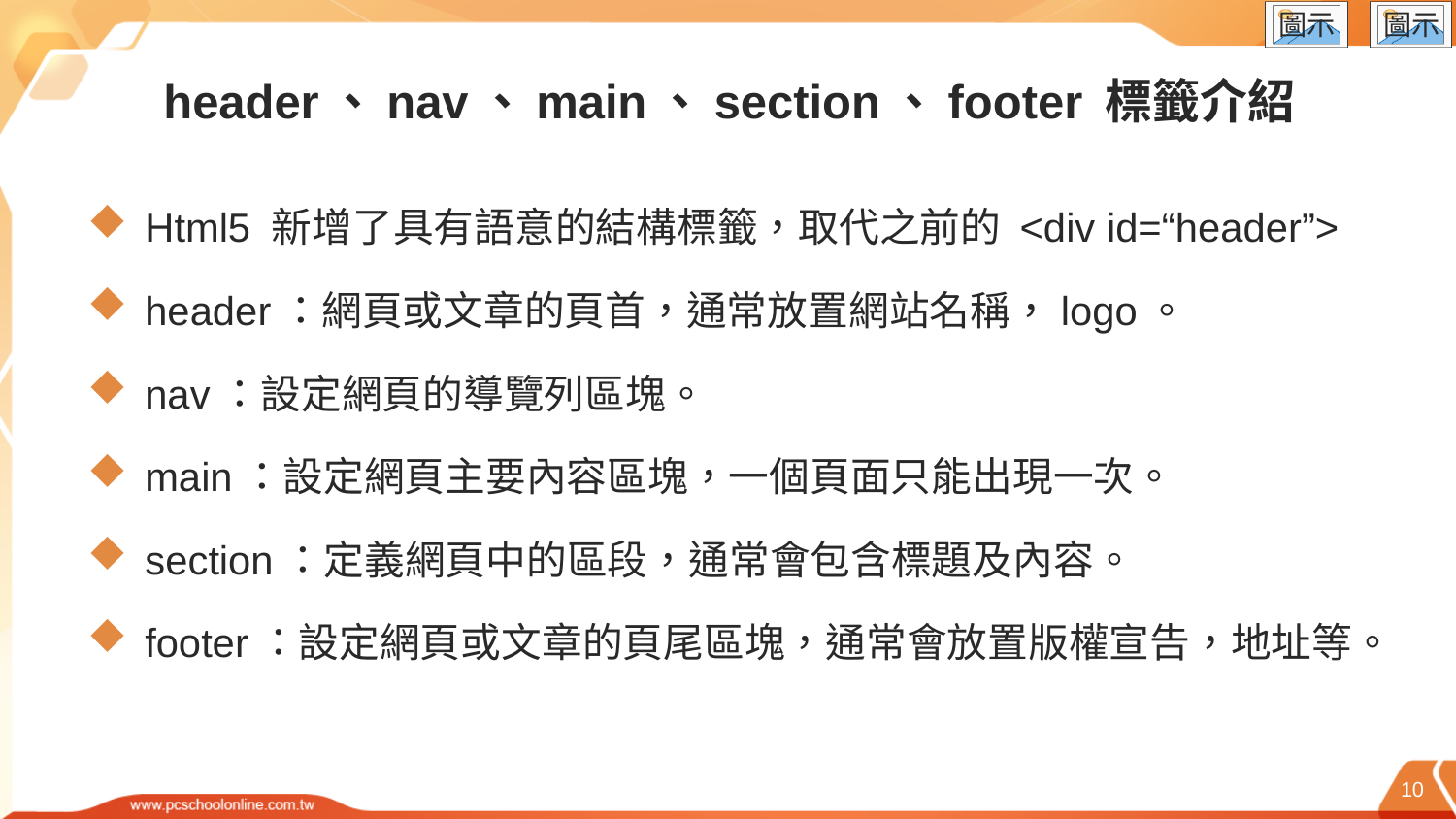

# header、nav、main、section、footer 標籤介紹
Html5 新增了具有語意的結構標籤，取代之前的 <div id=“header”>
header：網頁或文章的頁首，通常放置網站名稱，logo。
nav：設定網頁的導覽列區塊。
main：設定網頁主要內容區塊，一個頁面只能出現一次。
section：定義網頁中的區段，通常會包含標題及內容。
footer：設定網頁或文章的頁尾區塊，通常會放置版權宣告，地址等。
10